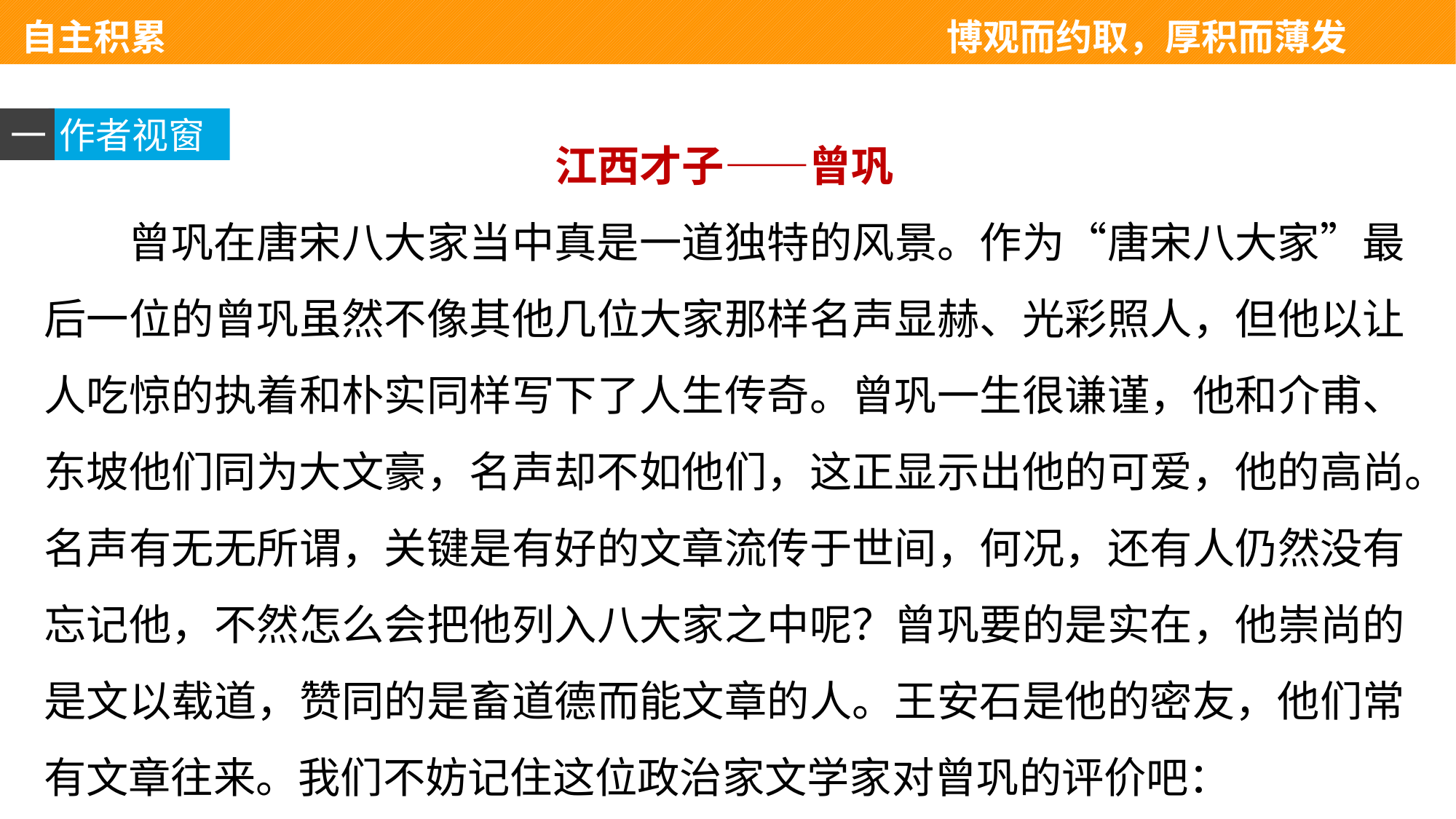

自主积累                                 　　　　　　　　　　　　　　博观而约取，厚积而薄发
一
江西才子——曾巩
曾巩在唐宋八大家当中真是一道独特的风景。作为“唐宋八大家”最后一位的曾巩虽然不像其他几位大家那样名声显赫、光彩照人，但他以让人吃惊的执着和朴实同样写下了人生传奇。曾巩一生很谦谨，他和介甫、东坡他们同为大文豪，名声却不如他们，这正显示出他的可爱，他的高尚。名声有无无所谓，关键是有好的文章流传于世间，何况，还有人仍然没有忘记他，不然怎么会把他列入八大家之中呢？曾巩要的是实在，他崇尚的是文以载道，赞同的是畜道德而能文章的人。王安石是他的密友，他们常有文章往来。我们不妨记住这位政治家文学家对曾巩的评价吧：
作者视窗